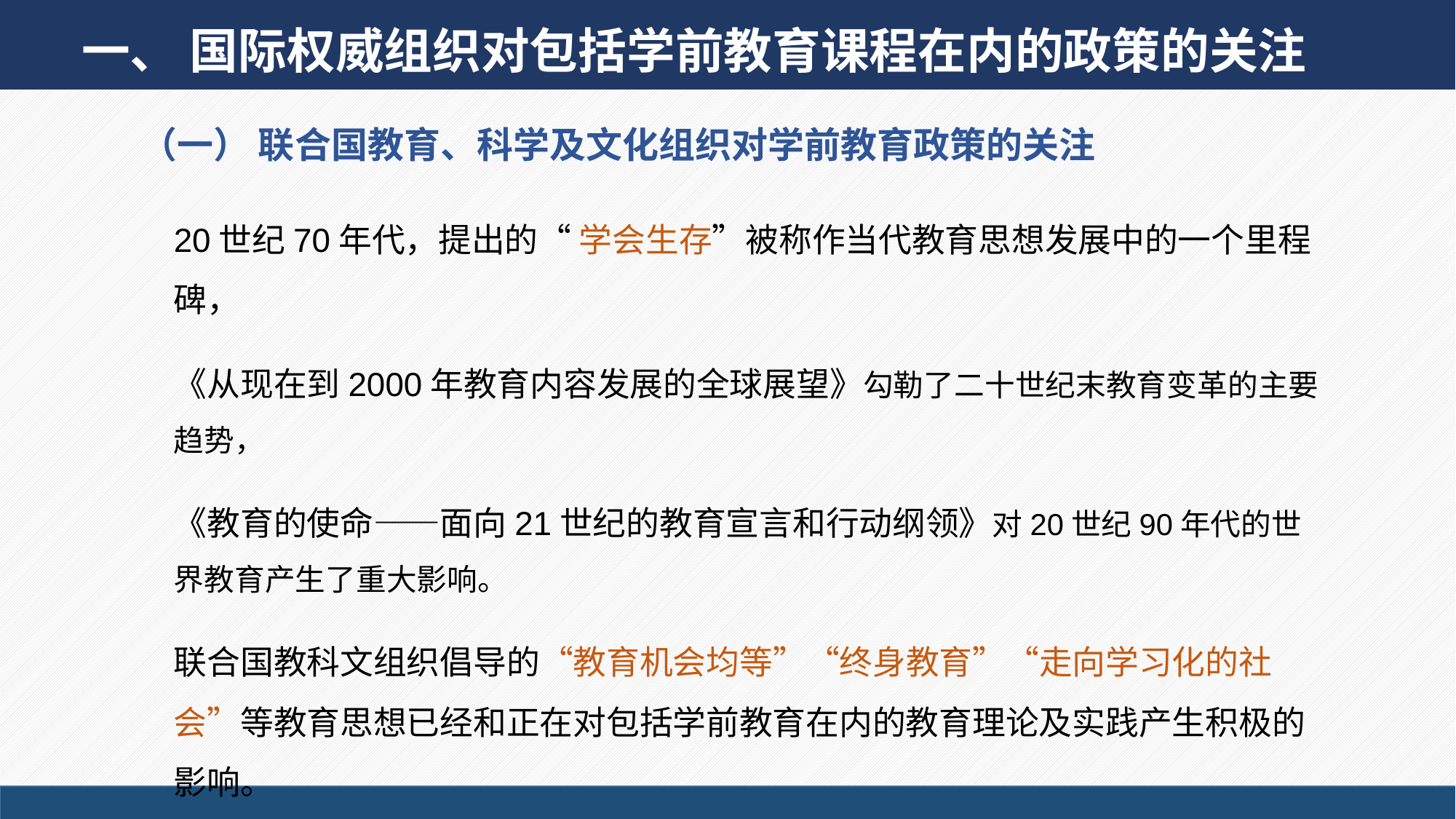

一、 国际权威组织对包括学前教育课程在内的政策的关注
（一） 联合国教育、科学及文化组织对学前教育政策的关注
20世纪70年代，提出的“ 学会生存”被称作当代教育思想发展中的一个里程碑，

《从现在到2000年教育内容发展的全球展望》勾勒了二十世纪末教育变革的主要趋势，

《教育的使命——面向21世纪的教育宣言和行动纲领》对20世纪90年代的世界教育产生了重大影响。

联合国教科文组织倡导的“教育机会均等”“终身教育”“走向学习化的社会”等教育思想已经和正在对包括学前教育在内的教育理论及实践产生积极的影响。